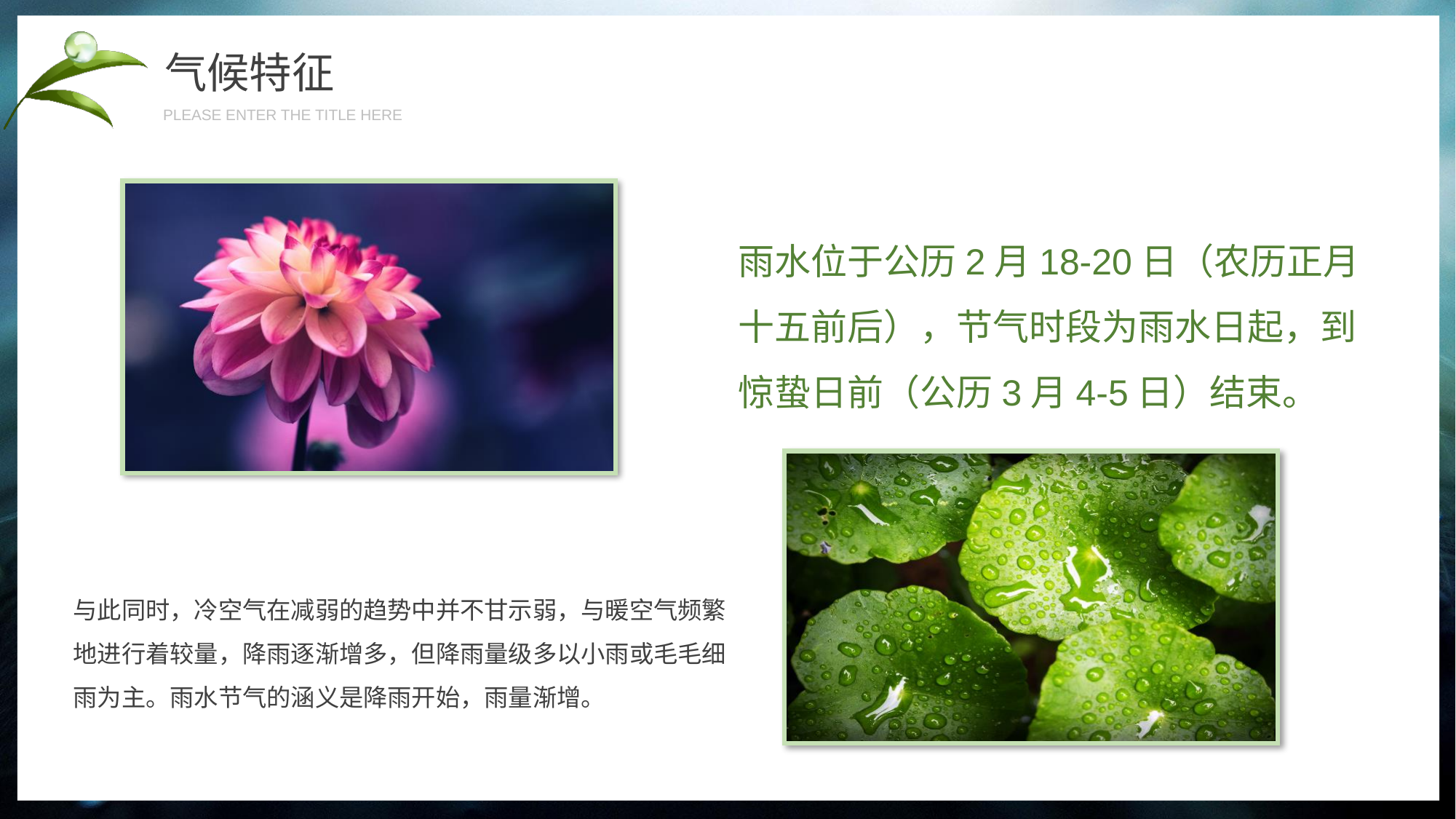

气候特征
PLEASE ENTER THE TITLE HERE

雨水位于公历2月18-20日（农历正月十五前后），节气时段为雨水日起，到惊蛰日前（公历3月4-5日）结束。

与此同时，冷空气在减弱的趋势中并不甘示弱，与暖空气频繁地进行着较量，降雨逐渐增多，但降雨量级多以小雨或毛毛细雨为主。雨水节气的涵义是降雨开始，雨量渐增。